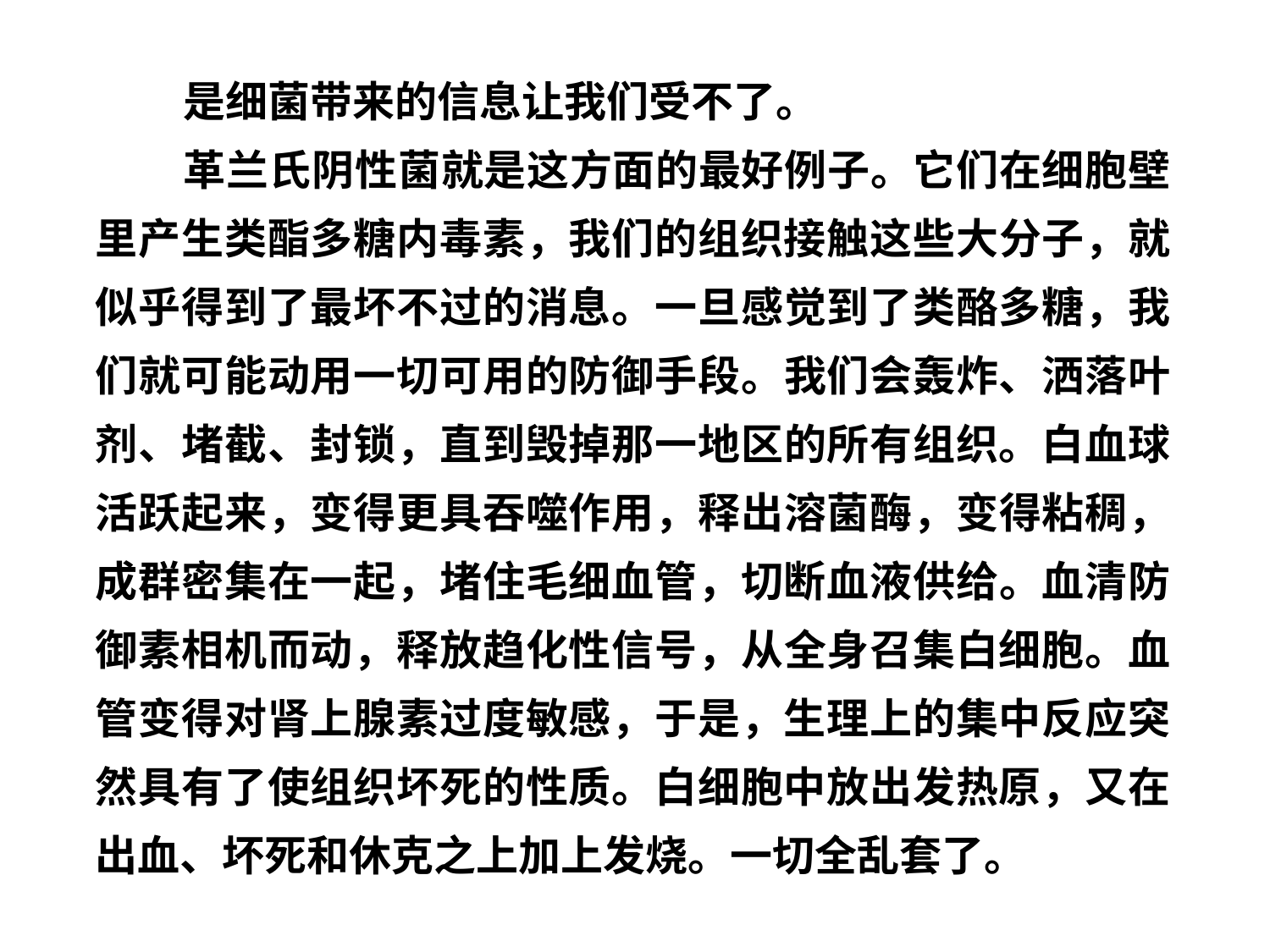

是细菌带来的信息让我们受不了。
革兰氏阴性菌就是这方面的最好例子。它们在细胞壁里产生类酯多糖内毒素，我们的组织接触这些大分子，就似乎得到了最坏不过的消息。一旦感觉到了类酪多糖，我们就可能动用一切可用的防御手段。我们会轰炸、洒落叶剂、堵截、封锁，直到毁掉那一地区的所有组织。白血球活跃起来，变得更具吞噬作用，释出溶菌酶，变得粘稠，成群密集在一起，堵住毛细血管，切断血液供给。血清防御素相机而动，释放趋化性信号，从全身召集白细胞。血管变得对肾上腺素过度敏感，于是，生理上的集中反应突然具有了使组织坏死的性质。白细胞中放出发热原，又在出血、坏死和休克之上加上发烧。一切全乱套了。